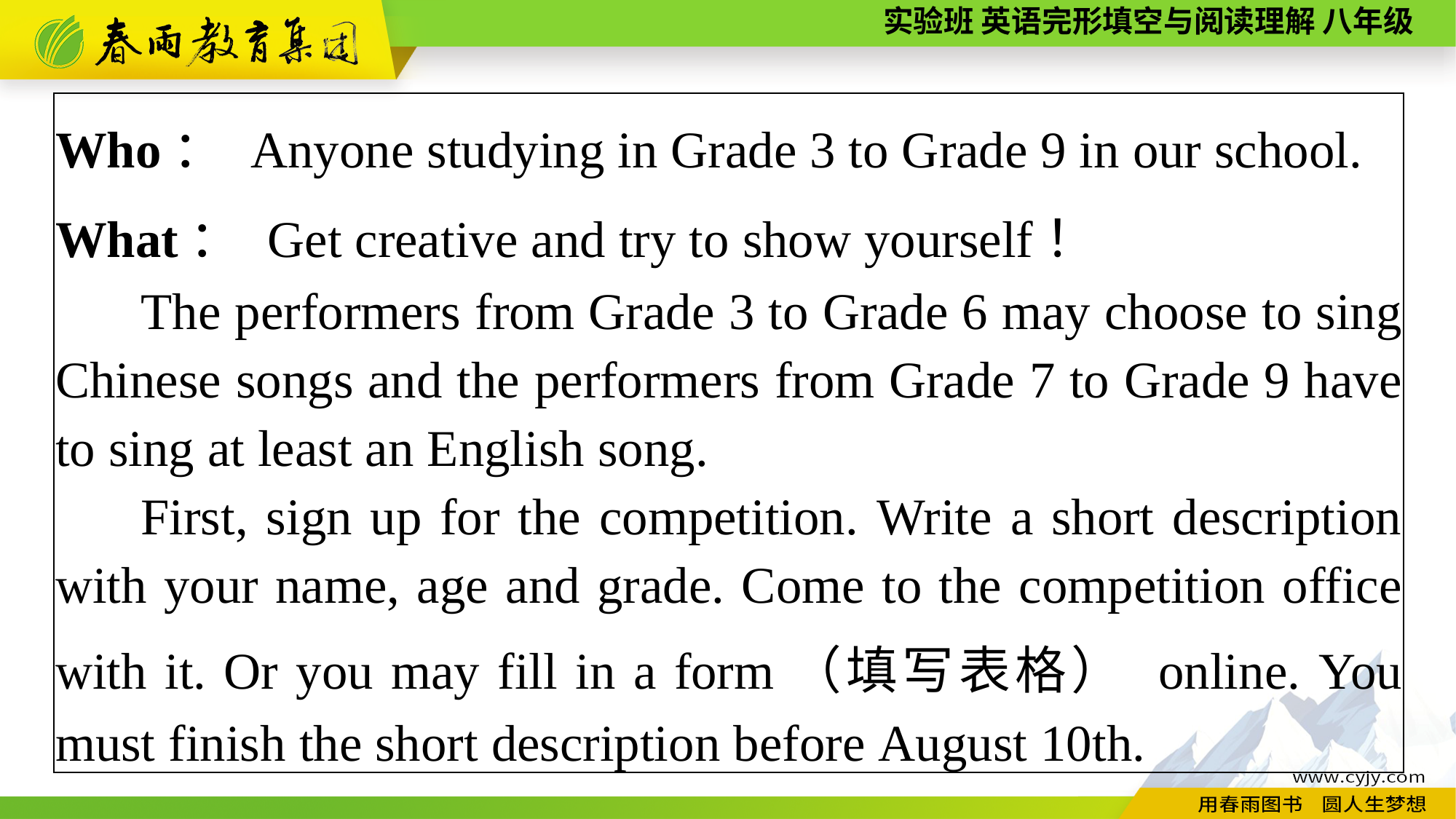

| Who： Anyone studying in Grade 3 to Grade 9 in our school. What： Get creative and try to show yourself！ The performers from Grade 3 to Grade 6 may choose to sing Chinese songs and the performers from Grade 7 to Grade 9 have to sing at least an English song. First, sign up for the competition. Write a short description with your name, age and grade. Come to the competition office with it. Or you may fill in a form（填写表格） online. You must finish the short description before August 10th. |
| --- |